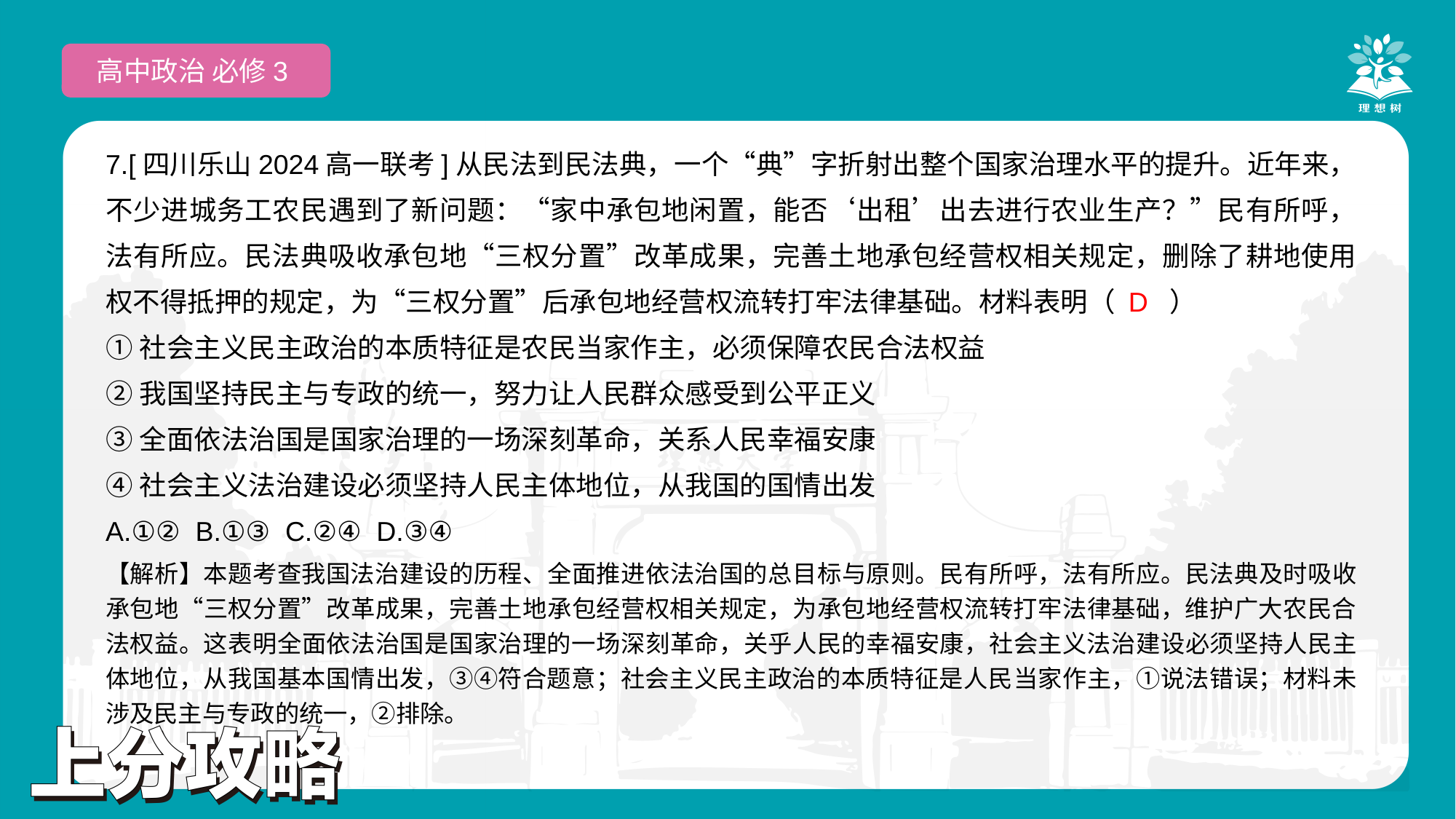

高中政治 必修3
7.[四川乐山2024高一联考]从民法到民法典，一个“典”字折射出整个国家治理水平的提升。近年来，不少进城务工农民遇到了新问题：“家中承包地闲置，能否‘出租’出去进行农业生产？”民有所呼，法有所应。民法典吸收承包地“三权分置”改革成果，完善土地承包经营权相关规定，删除了耕地使用权不得抵押的规定，为“三权分置”后承包地经营权流转打牢法律基础。材料表明（　　）
①社会主义民主政治的本质特征是农民当家作主，必须保障农民合法权益
②我国坚持民主与专政的统一，努力让人民群众感受到公平正义
③全面依法治国是国家治理的一场深刻革命，关系人民幸福安康
④社会主义法治建设必须坚持人民主体地位，从我国的国情出发
A.①②  B.①③  C.②④  D.③④
 D
【解析】本题考查我国法治建设的历程、全面推进依法治国的总目标与原则。民有所呼，法有所应。民法典及时吸收承包地“三权分置”改革成果，完善土地承包经营权相关规定，为承包地经营权流转打牢法律基础，维护广大农民合法权益。这表明全面依法治国是国家治理的一场深刻革命，关乎人民的幸福安康，社会主义法治建设必须坚持人民主体地位，从我国基本国情出发，③④符合题意；社会主义民主政治的本质特征是人民当家作主，①说法错误；材料未涉及民主与专政的统一，②排除。